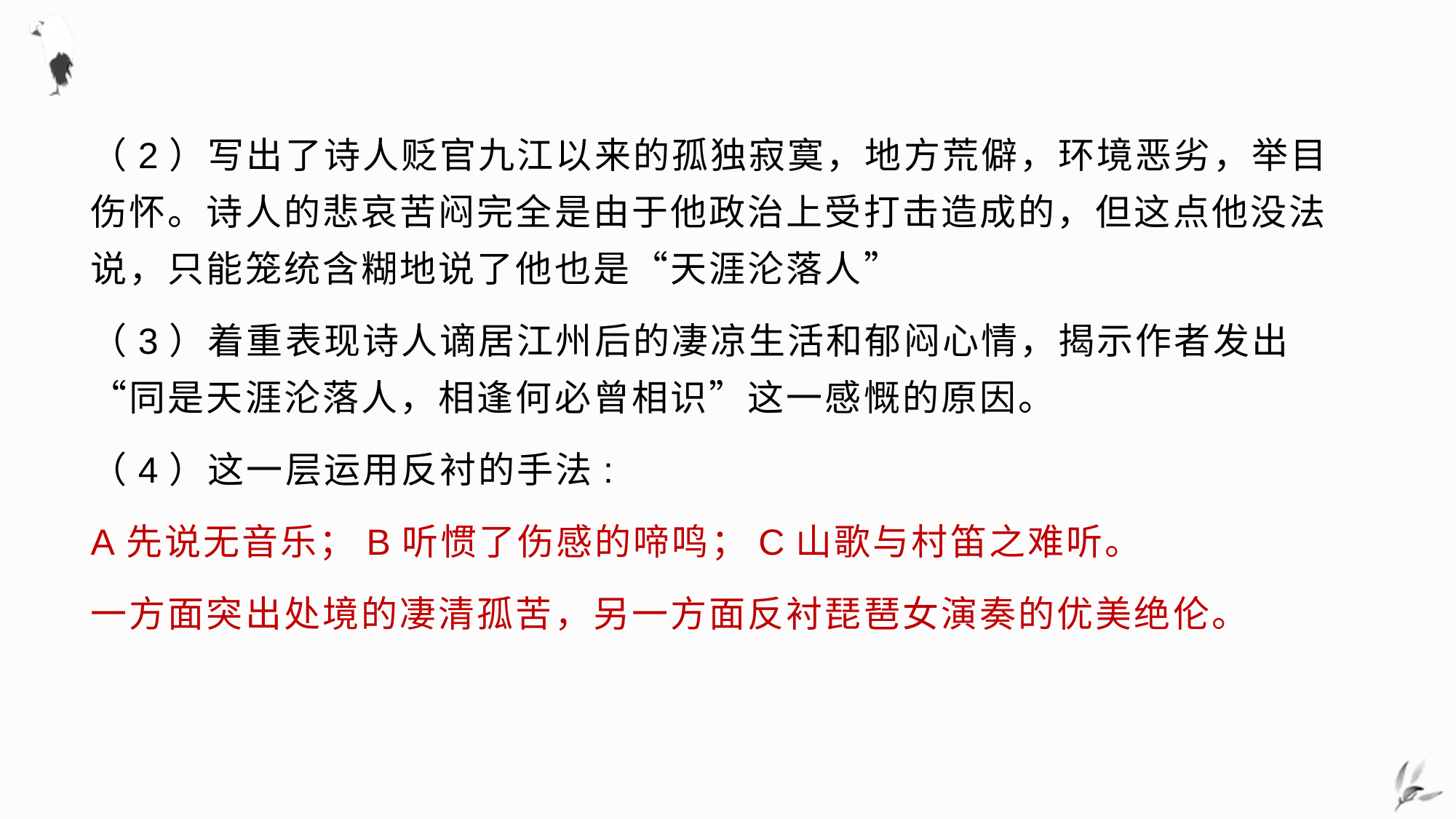

（2）写出了诗人贬官九江以来的孤独寂寞，地方荒僻，环境恶劣，举目伤怀。诗人的悲哀苦闷完全是由于他政治上受打击造成的，但这点他没法说，只能笼统含糊地说了他也是“天涯沦落人”
（3）着重表现诗人谪居江州后的凄凉生活和郁闷心情，揭示作者发出“同是天涯沦落人，相逢何必曾相识”这一感慨的原因。
（4）这一层运用反衬的手法:
A先说无音乐；B听惯了伤感的啼鸣；C山歌与村笛之难听。
一方面突出处境的凄清孤苦，另一方面反衬琵琶女演奏的优美绝伦。